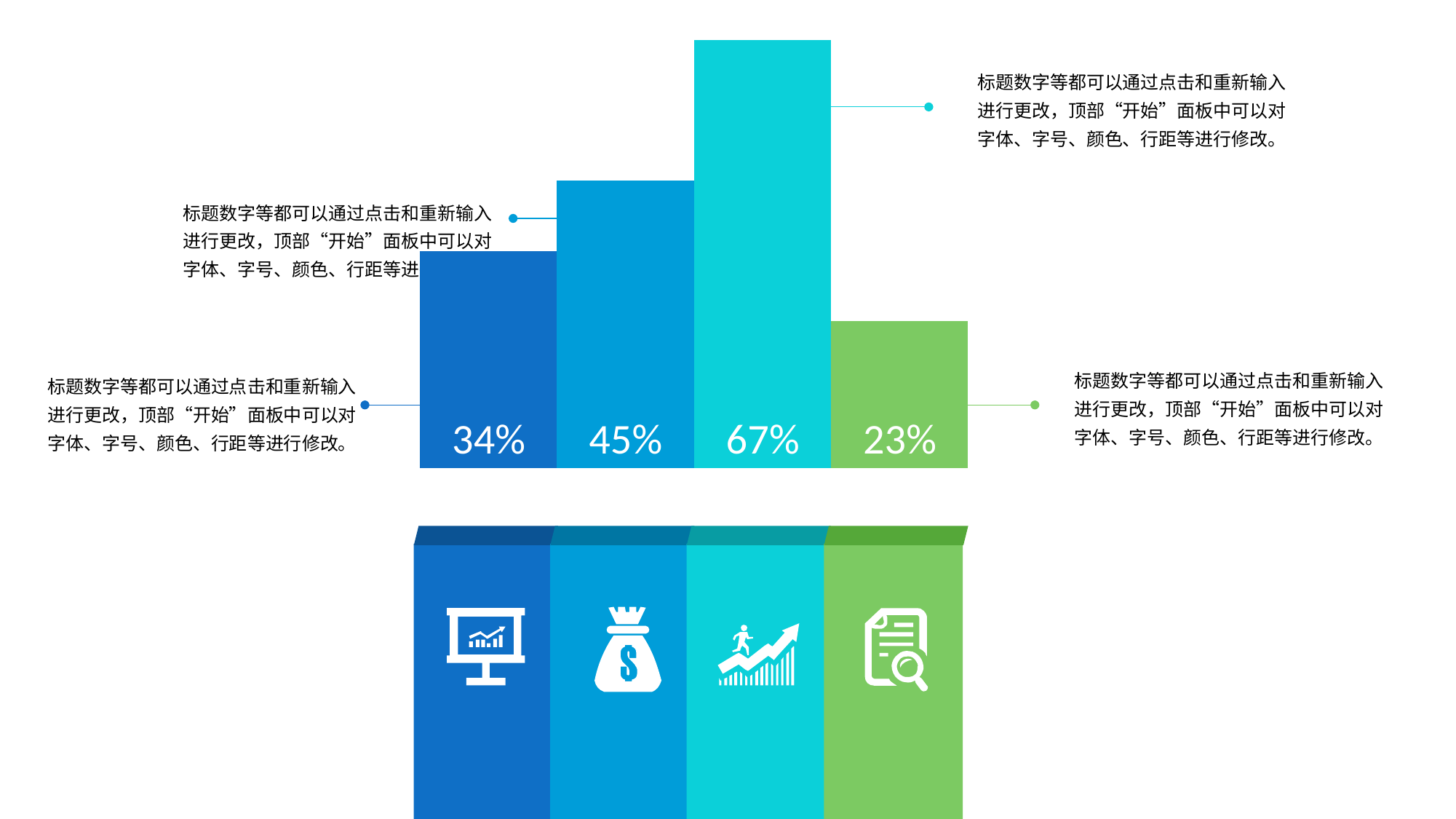

### Chart

| Category | 系列 1 | 系列 2 | 系列 3 | 系列 4 |
|---|---|---|---|---|
| 类别 1 | 0.34 | 0.45 | 0.6700000000000002 | 0.23 |
标题数字等都可以通过点击和重新输入进行更改，顶部“开始”面板中可以对字体、字号、颜色、行距等进行修改。
标题数字等都可以通过点击和重新输入进行更改，顶部“开始”面板中可以对字体、字号、颜色、行距等进行修改。
标题数字等都可以通过点击和重新输入进行更改，顶部“开始”面板中可以对字体、字号、颜色、行距等进行修改。
标题数字等都可以通过点击和重新输入进行更改，顶部“开始”面板中可以对字体、字号、颜色、行距等进行修改。
34%
45%
67%
23%